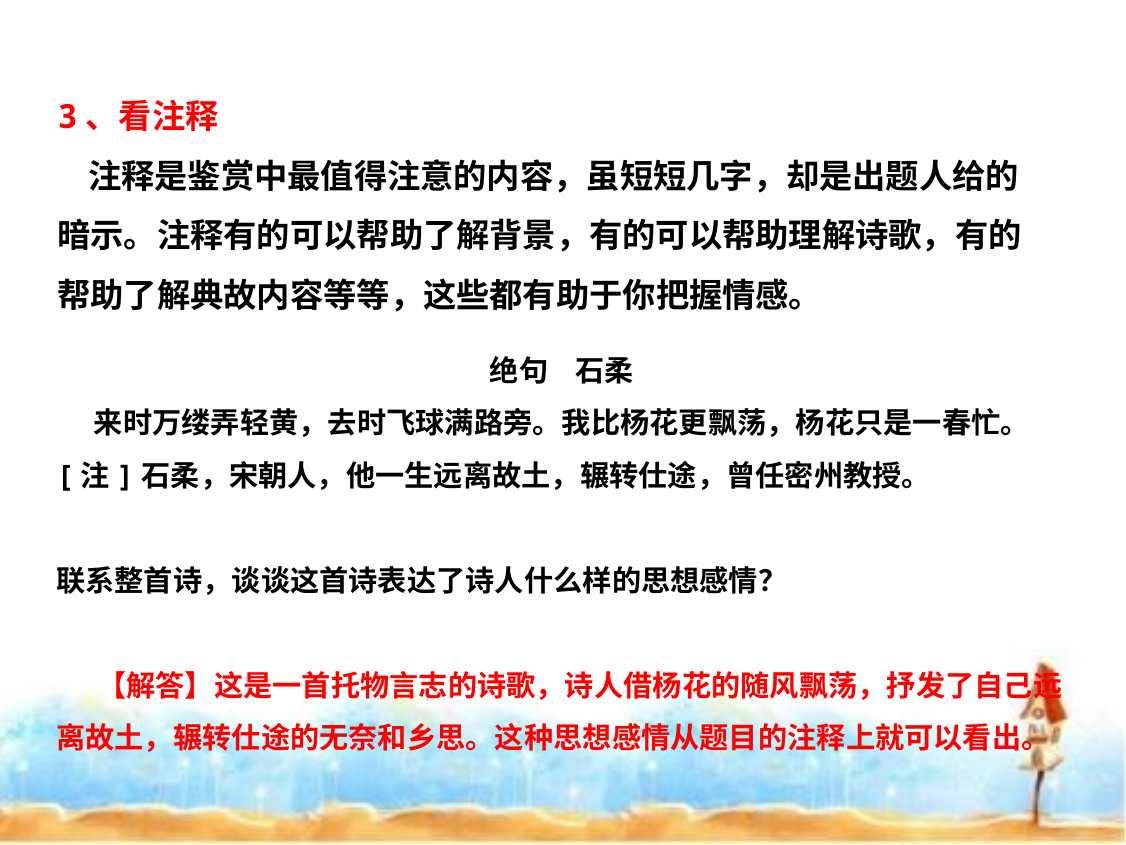

3、看注释
   注释是鉴赏中最值得注意的内容，虽短短几字，却是出题人给的暗示。注释有的可以帮助了解背景，有的可以帮助理解诗歌，有的帮助了解典故内容等等，这些都有助于你把握情感。
绝句    石柔
来时万缕弄轻黄，去时飞球满路旁。我比杨花更飘荡，杨花只是一春忙。
[注]石柔，宋朝人，他一生远离故土，辗转仕途，曾任密州教授。

联系整首诗，谈谈这首诗表达了诗人什么样的思想感情？

     【解答】这是一首托物言志的诗歌，诗人借杨花的随风飘荡，抒发了自己远离故土，辗转仕途的无奈和乡思。这种思想感情从题目的注释上就可以看出。